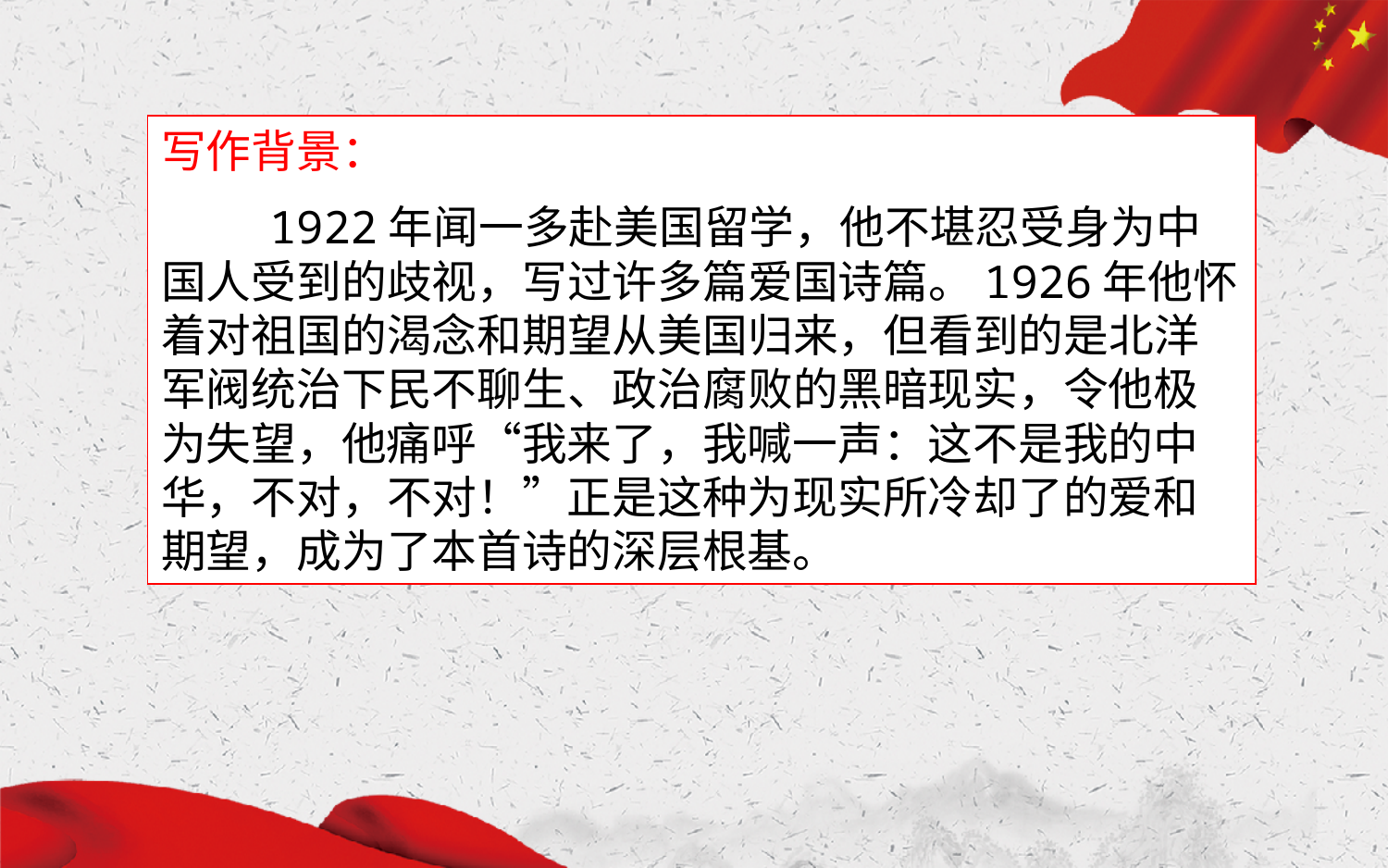

写作背景：
    1922年闻一多赴美国留学，他不堪忍受身为中国人受到的歧视，写过许多篇爱国诗篇。1926年他怀着对祖国的渴念和期望从美国归来，但看到的是北洋军阀统治下民不聊生、政治腐败的黑暗现实，令他极为失望，他痛呼“我来了，我喊一声：这不是我的中华，不对，不对！”正是这种为现实所冷却了的爱和期望，成为了本首诗的深层根基。